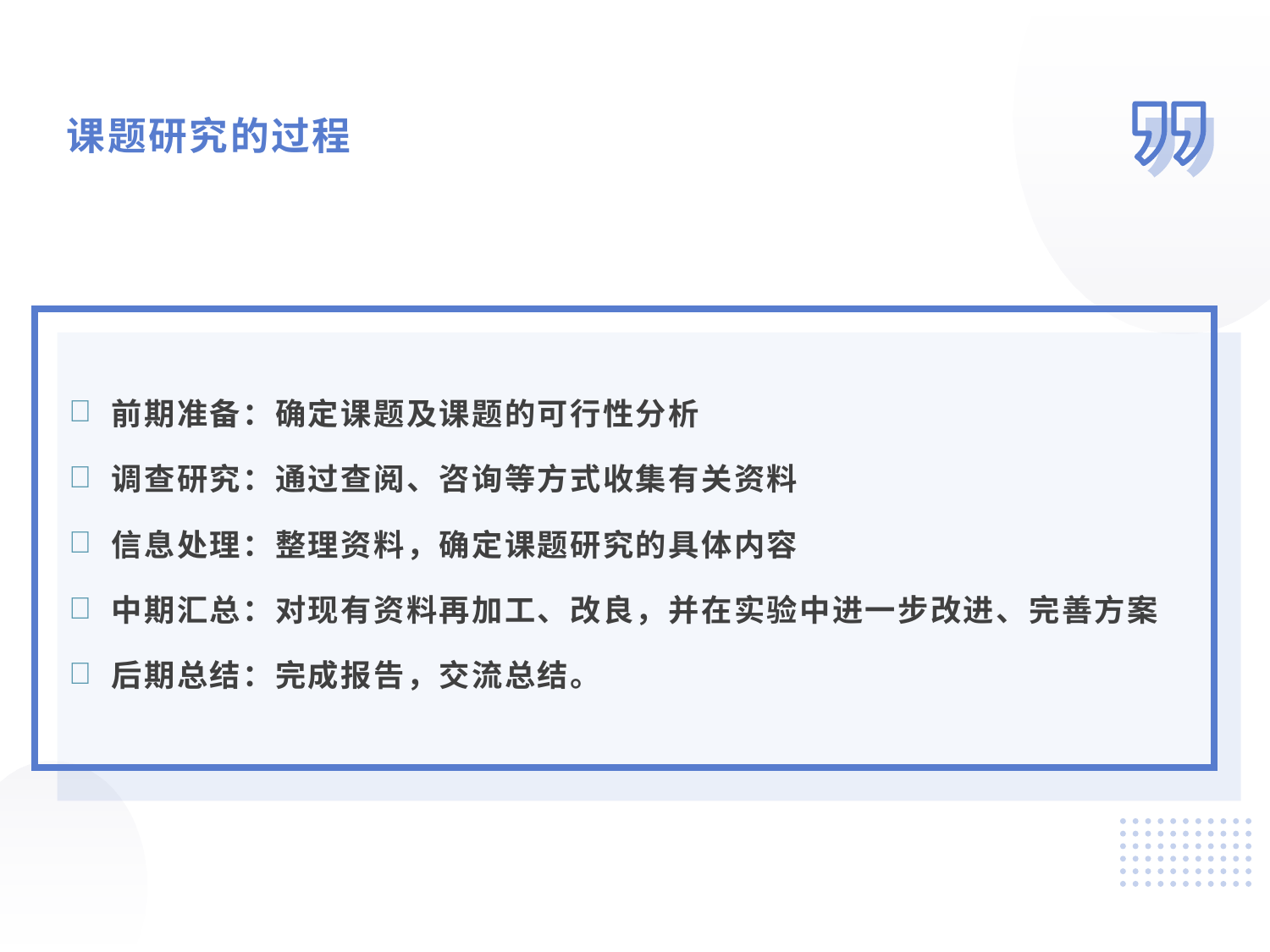

课题研究的过程

前期准备：确定课题及课题的可行性分析
调查研究：通过查阅、咨询等方式收集有关资料
信息处理：整理资料，确定课题研究的具体内容
中期汇总：对现有资料再加工、改良，并在实验中进一步改进、完善方案
后期总结：完成报告，交流总结。